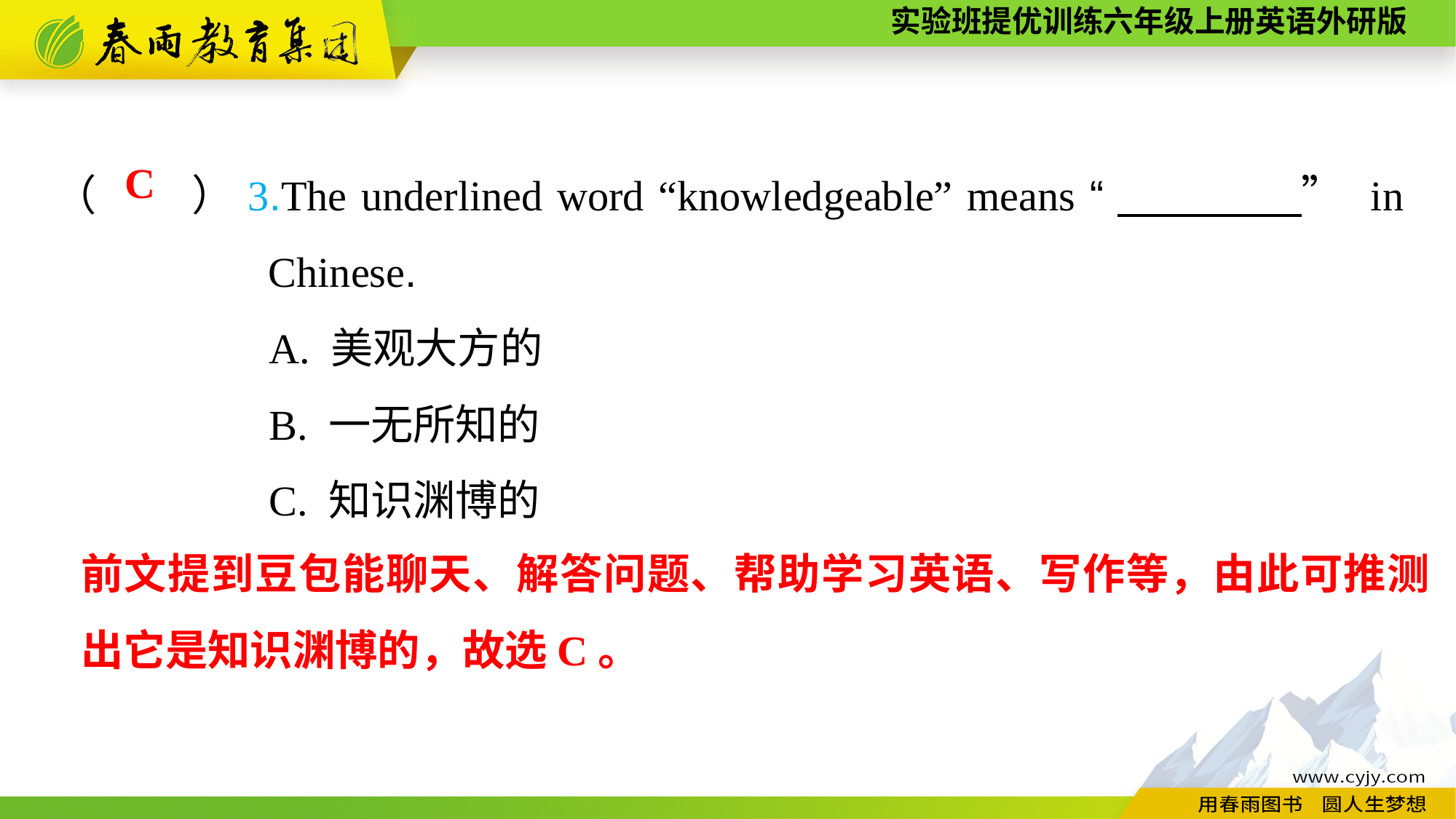

（　　）3.The underlined word “knowledgeable” means “　　　　” in Chinese.
A. 美观大方的
B. 一无所知的
C. 知识渊博的
C
前文提到豆包能聊天、解答问题、帮助学习英语、写作等，由此可推测出它是知识渊博的，故选C。